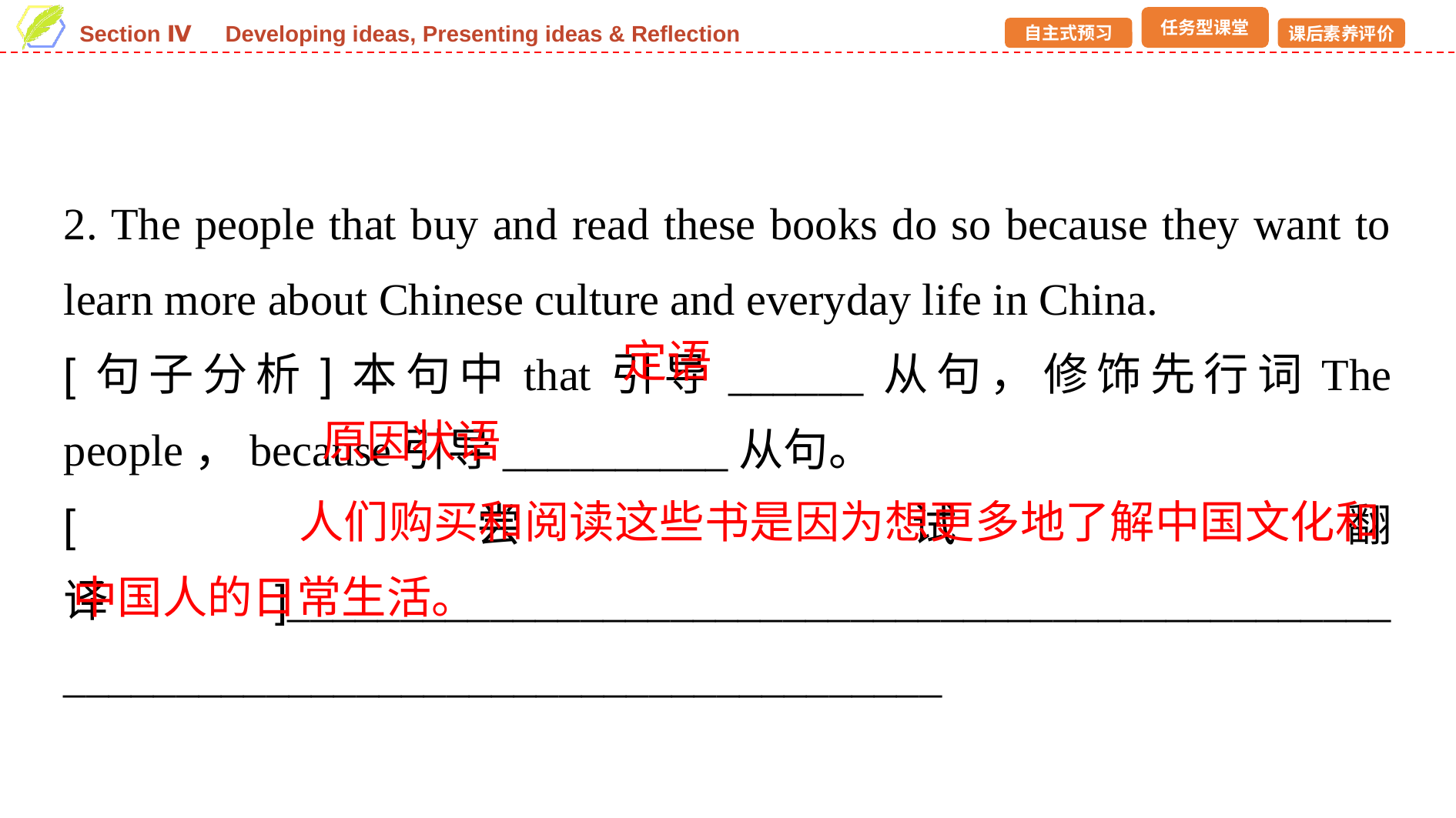

2. The people that buy and read these books do so because they want to learn more about Chinese culture and everyday life in China.
[句子分析]本句中that引导______从句，修饰先行词The people，because引导__________从句。
[尝试翻译]_________________________________________________ _______________________________________
定语
原因状语
人们购买和阅读这些书是因为想更多地了解中国文化和中国人的日常生活。